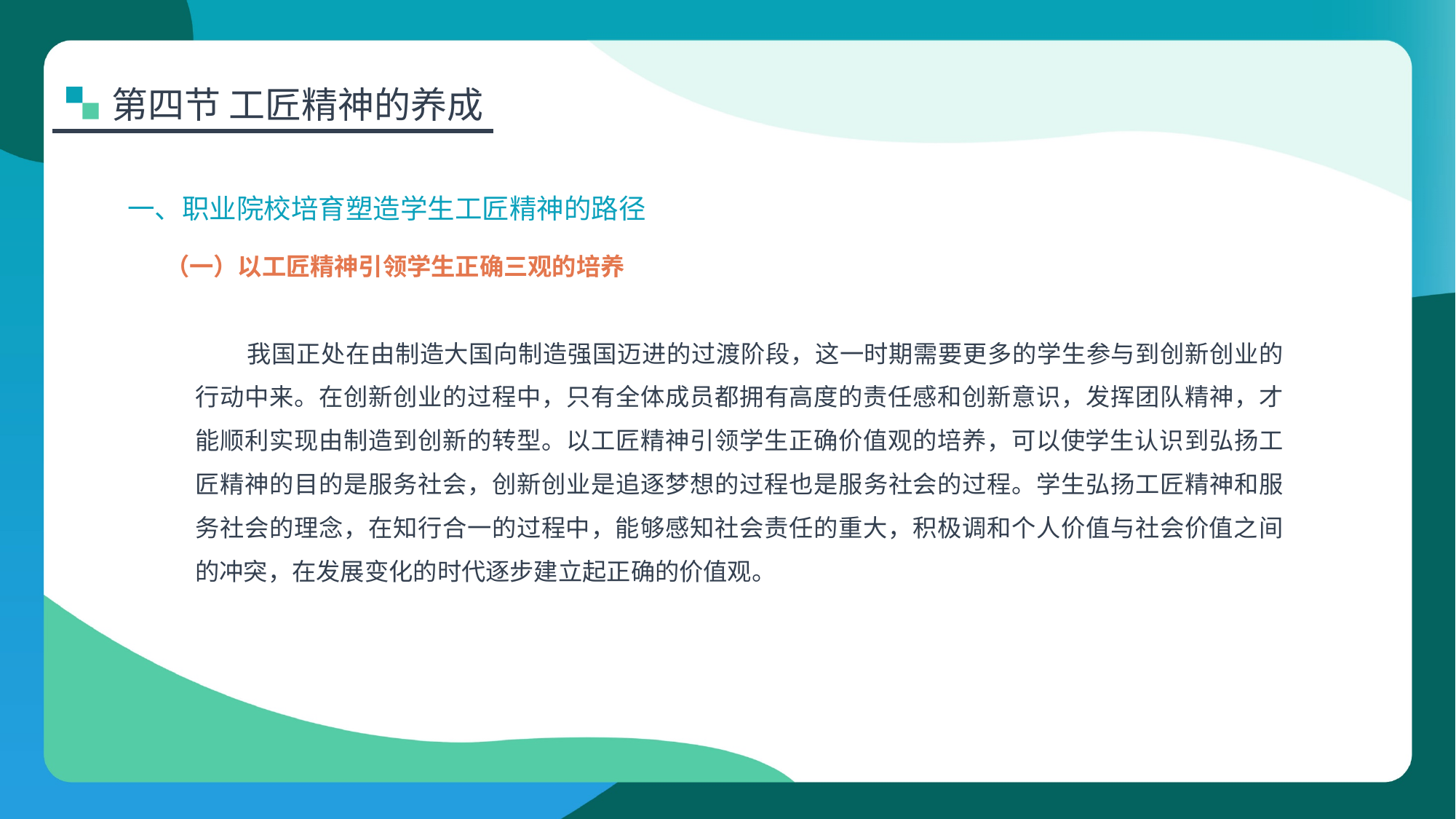

第四节 工匠精神的养成

一、职业院校培育塑造学生工匠精神的路径
（一）以工匠精神引领学生正确三观的培养
我国正处在由制造大国向制造强国迈进的过渡阶段，这一时期需要更多的学生参与到创新创业的行动中来。在创新创业的过程中，只有全体成员都拥有高度的责任感和创新意识，发挥团队精神，才能顺利实现由制造到创新的转型。以工匠精神引领学生正确价值观的培养，可以使学生认识到弘扬工匠精神的目的是服务社会，创新创业是追逐梦想的过程也是服务社会的过程。学生弘扬工匠精神和服务社会的理念，在知行合一的过程中，能够感知社会责任的重大，积极调和个人价值与社会价值之间的冲突，在发展变化的时代逐步建立起正确的价值观。